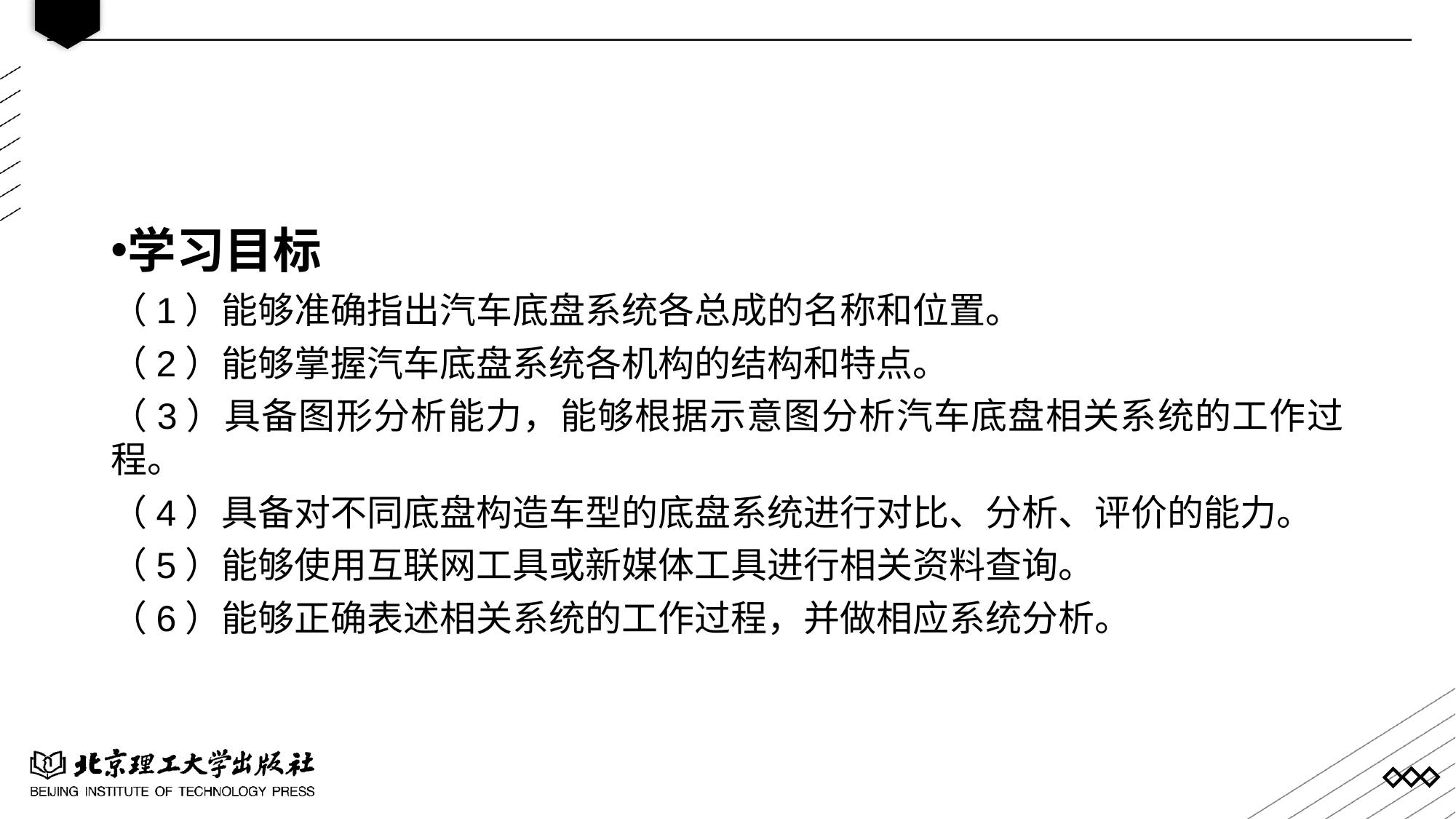

学习目标
（1）能够准确指出汽车底盘系统各总成的名称和位置。
（2）能够掌握汽车底盘系统各机构的结构和特点。
（3）具备图形分析能力，能够根据示意图分析汽车底盘相关系统的工作过程。
（4）具备对不同底盘构造车型的底盘系统进行对比、分析、评价的能力。
（5）能够使用互联网工具或新媒体工具进行相关资料查询。
（6）能够正确表述相关系统的工作过程，并做相应系统分析。